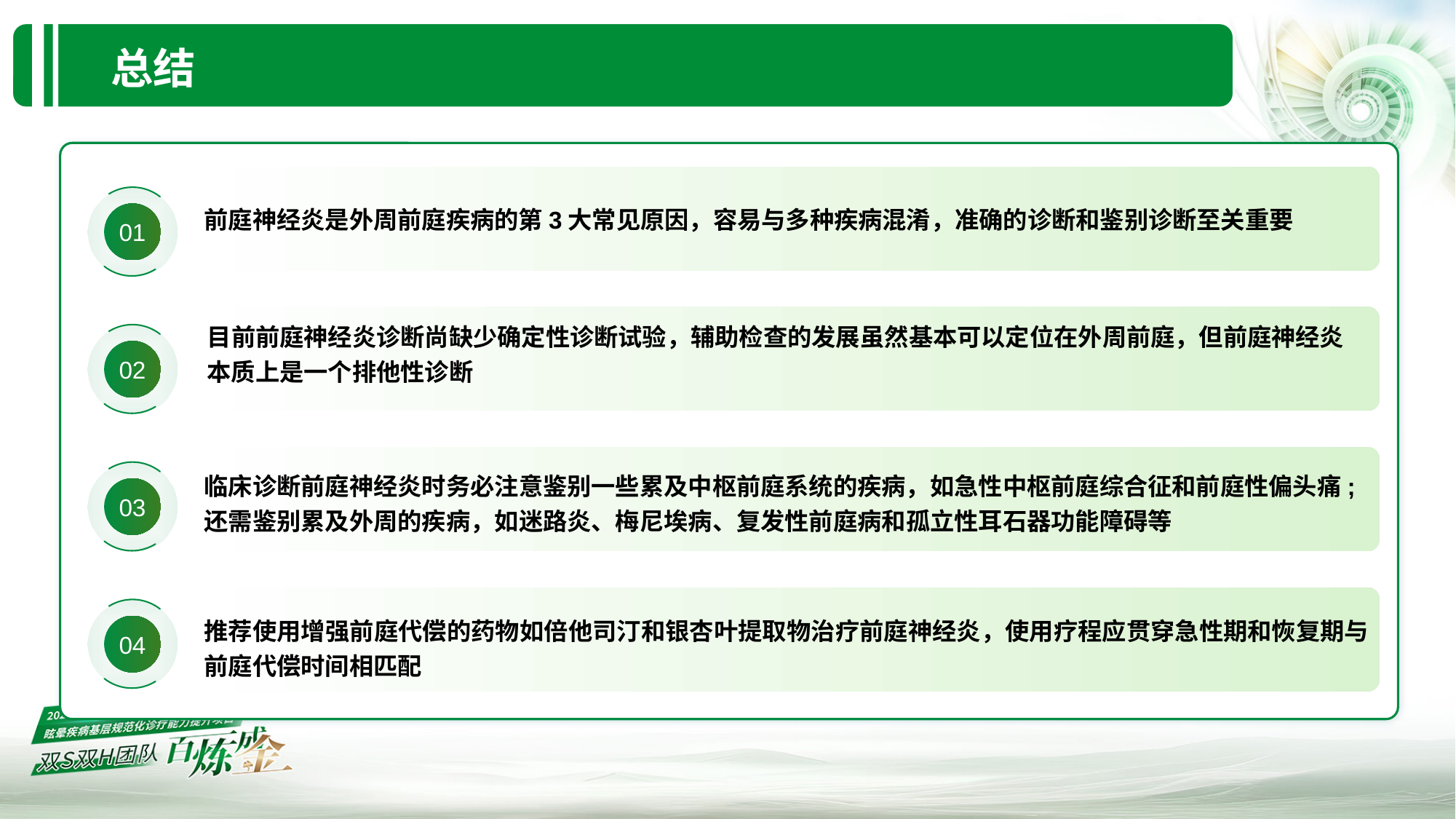

总结

01
前庭神经炎是外周前庭疾病的第3大常见原因，容易与多种疾病混淆，准确的诊断和鉴别诊断至关重要

目前前庭神经炎诊断尚缺少确定性诊断试验，辅助检查的发展虽然基本可以定位在外周前庭，但前庭神经炎本质上是一个排他性诊断

02

临床诊断前庭神经炎时务必注意鉴别一些累及中枢前庭系统的疾病，如急性中枢前庭综合征和前庭性偏头痛;
还需鉴别累及外周的疾病，如迷路炎、梅尼埃病、复发性前庭病和孤立性耳石器功能障碍等

03

04
推荐使用增强前庭代偿的药物如倍他司汀和银杏叶提取物治疗前庭神经炎，使用疗程应贯穿急性期和恢复期与前庭代偿时间相匹配